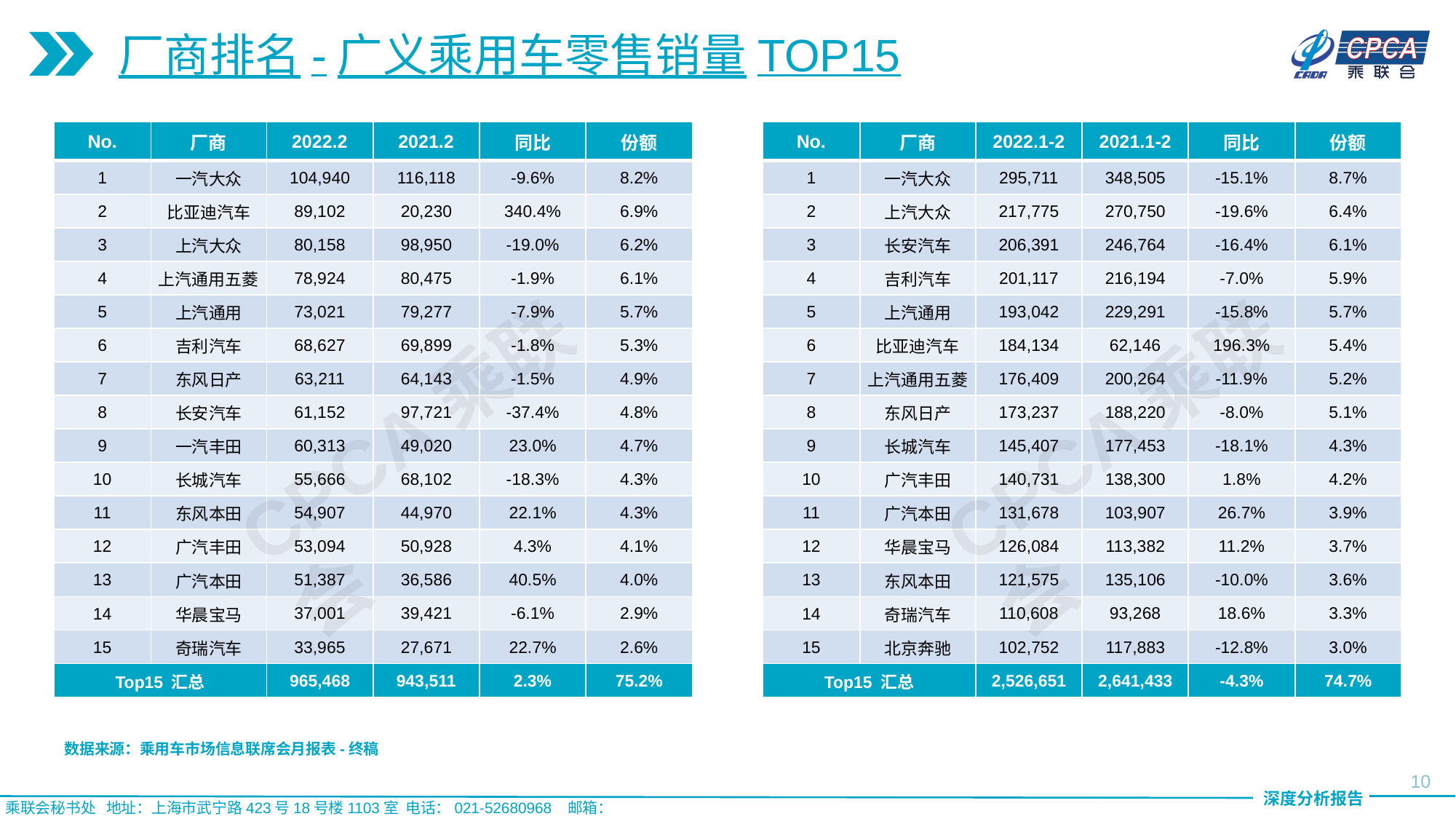

厂商排名-广义乘用车零售销量TOP15
| No. | 厂商 | 2022.2 | 2021.2 | 同比 | 份额 |
| --- | --- | --- | --- | --- | --- |
| 1 | 一汽大众 | 104,940 | 116,118 | -9.6% | 8.2% |
| 2 | 比亚迪汽车 | 89,102 | 20,230 | 340.4% | 6.9% |
| 3 | 上汽大众 | 80,158 | 98,950 | -19.0% | 6.2% |
| 4 | 上汽通用五菱 | 78,924 | 80,475 | -1.9% | 6.1% |
| 5 | 上汽通用 | 73,021 | 79,277 | -7.9% | 5.7% |
| 6 | 吉利汽车 | 68,627 | 69,899 | -1.8% | 5.3% |
| 7 | 东风日产 | 63,211 | 64,143 | -1.5% | 4.9% |
| 8 | 长安汽车 | 61,152 | 97,721 | -37.4% | 4.8% |
| 9 | 一汽丰田 | 60,313 | 49,020 | 23.0% | 4.7% |
| 10 | 长城汽车 | 55,666 | 68,102 | -18.3% | 4.3% |
| 11 | 东风本田 | 54,907 | 44,970 | 22.1% | 4.3% |
| 12 | 广汽丰田 | 53,094 | 50,928 | 4.3% | 4.1% |
| 13 | 广汽本田 | 51,387 | 36,586 | 40.5% | 4.0% |
| 14 | 华晨宝马 | 37,001 | 39,421 | -6.1% | 2.9% |
| 15 | 奇瑞汽车 | 33,965 | 27,671 | 22.7% | 2.6% |
| Top15 汇总 |  | 965,468 | 943,511 | 2.3% | 75.2% |
| No. | 厂商 | 2022.1-2 | 2021.1-2 | 同比 | 份额 |
| --- | --- | --- | --- | --- | --- |
| 1 | 一汽大众 | 295,711 | 348,505 | -15.1% | 8.7% |
| 2 | 上汽大众 | 217,775 | 270,750 | -19.6% | 6.4% |
| 3 | 长安汽车 | 206,391 | 246,764 | -16.4% | 6.1% |
| 4 | 吉利汽车 | 201,117 | 216,194 | -7.0% | 5.9% |
| 5 | 上汽通用 | 193,042 | 229,291 | -15.8% | 5.7% |
| 6 | 比亚迪汽车 | 184,134 | 62,146 | 196.3% | 5.4% |
| 7 | 上汽通用五菱 | 176,409 | 200,264 | -11.9% | 5.2% |
| 8 | 东风日产 | 173,237 | 188,220 | -8.0% | 5.1% |
| 9 | 长城汽车 | 145,407 | 177,453 | -18.1% | 4.3% |
| 10 | 广汽丰田 | 140,731 | 138,300 | 1.8% | 4.2% |
| 11 | 广汽本田 | 131,678 | 103,907 | 26.7% | 3.9% |
| 12 | 华晨宝马 | 126,084 | 113,382 | 11.2% | 3.7% |
| 13 | 东风本田 | 121,575 | 135,106 | -10.0% | 3.6% |
| 14 | 奇瑞汽车 | 110,608 | 93,268 | 18.6% | 3.3% |
| 15 | 北京奔驰 | 102,752 | 117,883 | -12.8% | 3.0% |
| Top15 汇总 |  | 2,526,651 | 2,641,433 | -4.3% | 74.7% |
CPCA乘联会
CPCA乘联会
数据来源：乘用车市场信息联席会月报表-终稿
10